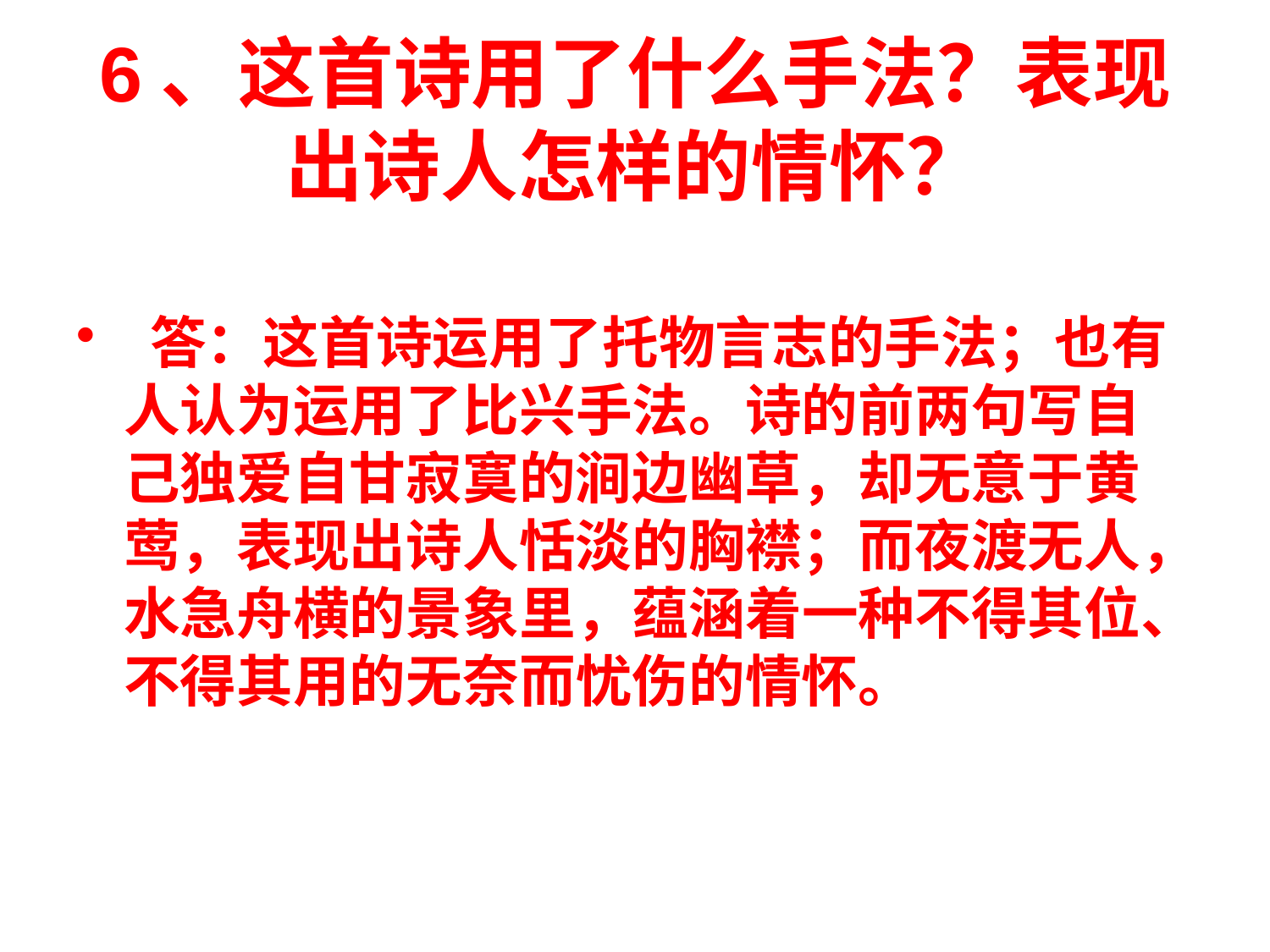

# 6、这首诗用了什么手法？表现出诗人怎样的情怀？

 答：这首诗运用了托物言志的手法；也有人认为运用了比兴手法。诗的前两句写自己独爱自甘寂寞的涧边幽草，却无意于黄莺，表现出诗人恬淡的胸襟；而夜渡无人，水急舟横的景象里，蕴涵着一种不得其位、不得其用的无奈而忧伤的情怀。